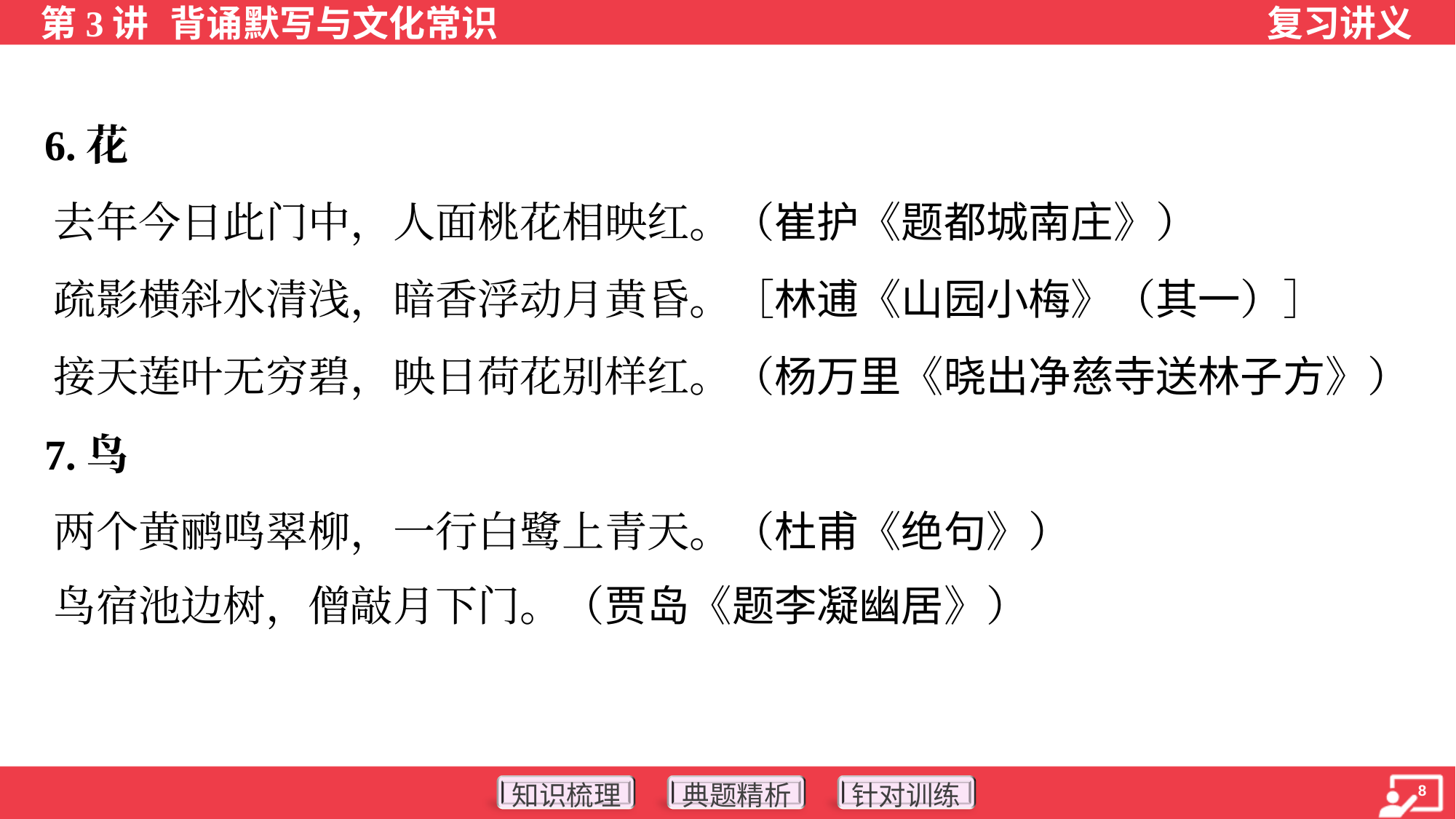

6.花
    去年今日此门中，人面桃花相映红。（崔护《题都城南庄》）
    疏影横斜水清浅，暗香浮动月黄昏。［林逋《山园小梅》（其一）］
    接天莲叶无穷碧，映日荷花别样红。（杨万里《晓出净慈寺送林子方》）
    7.鸟
    两个黄鹂鸣翠柳，一行白鹭上青天。（杜甫《绝句》）
    鸟宿池边树，僧敲月下门。（贾岛《题李凝幽居》）